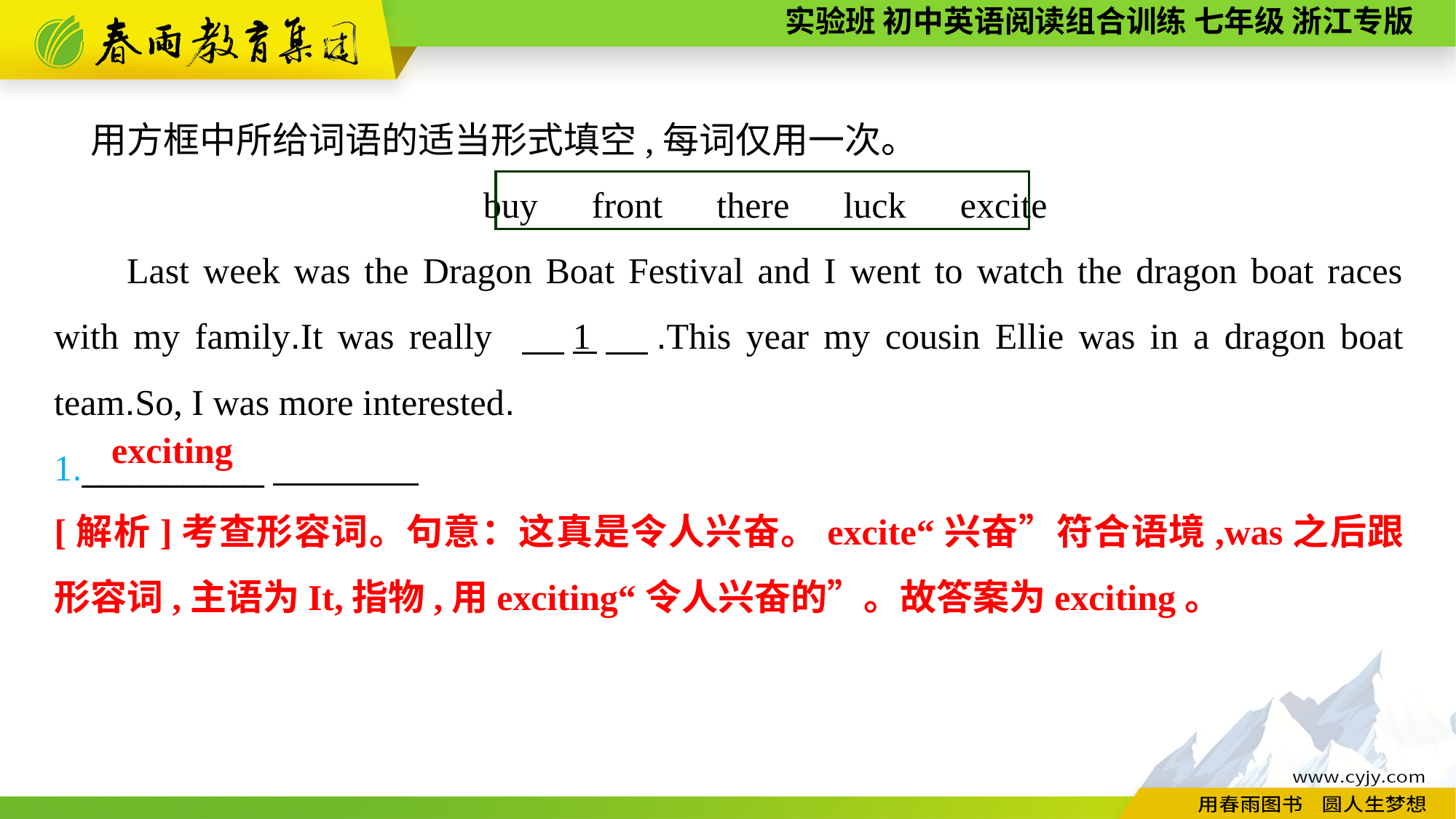

用方框中所给词语的适当形式填空,每词仅用一次。
buy　front　there　luck　excite
Last week was the Dragon Boat Festival and I went to watch the dragon boat races with my family.It was really 　1　.This year my cousin Ellie was in a dragon boat team.So, I was more interested.
1._________

exciting
[解析]考查形容词。句意：这真是令人兴奋。excite“兴奋”符合语境,was之后跟形容词,主语为It,指物,用exciting“令人兴奋的”。故答案为exciting。